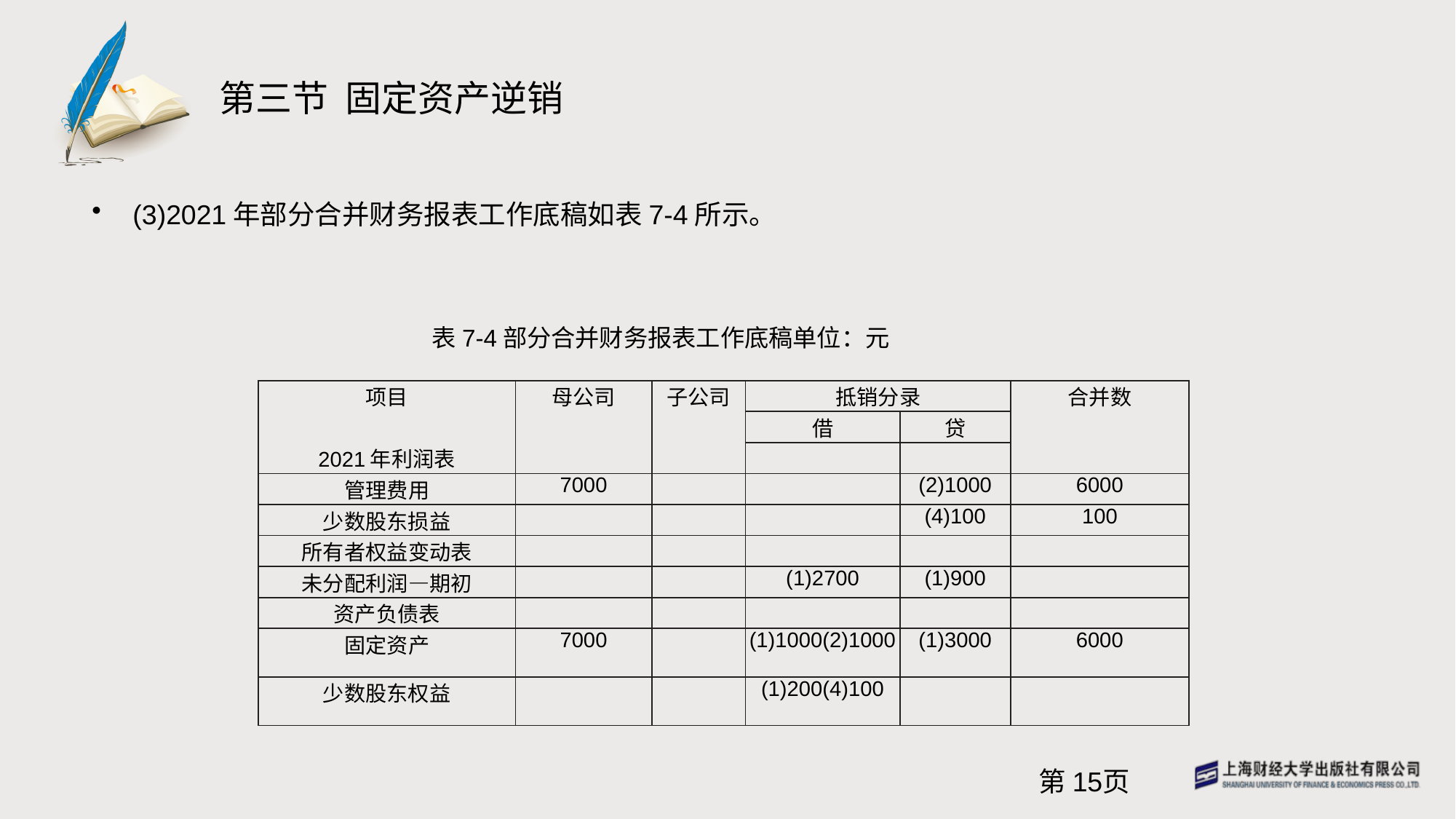

# 第三节  固定资产逆销
(3)2021年部分合并财务报表工作底稿如表7-4所示。

表7-4部分合并财务报表工作底稿单位：元
| 项目 | 母公司 | 子公司 | 抵销分录 |  | 合并数 |
| --- | --- | --- | --- | --- | --- |
|  |  |  | 借 | 贷 |  |
| 2021年利润表 |  |  |  |  |  |
| 管理费用 | 7000 |  |  | (2)1000 | 6000 |
| 少数股东损益 |  |  |  | (4)100 | 100 |
| 所有者权益变动表 |  |  |  |  |  |
| 未分配利润—期初 |  |  | (1)2700 | (1)900 |  |
| 资产负债表 |  |  |  |  |  |
| 固定资产 | 7000 |  | (1)1000(2)1000 | (1)3000 | 6000 |
| 少数股东权益 |  |  | (1)200(4)100 |  |  |

15